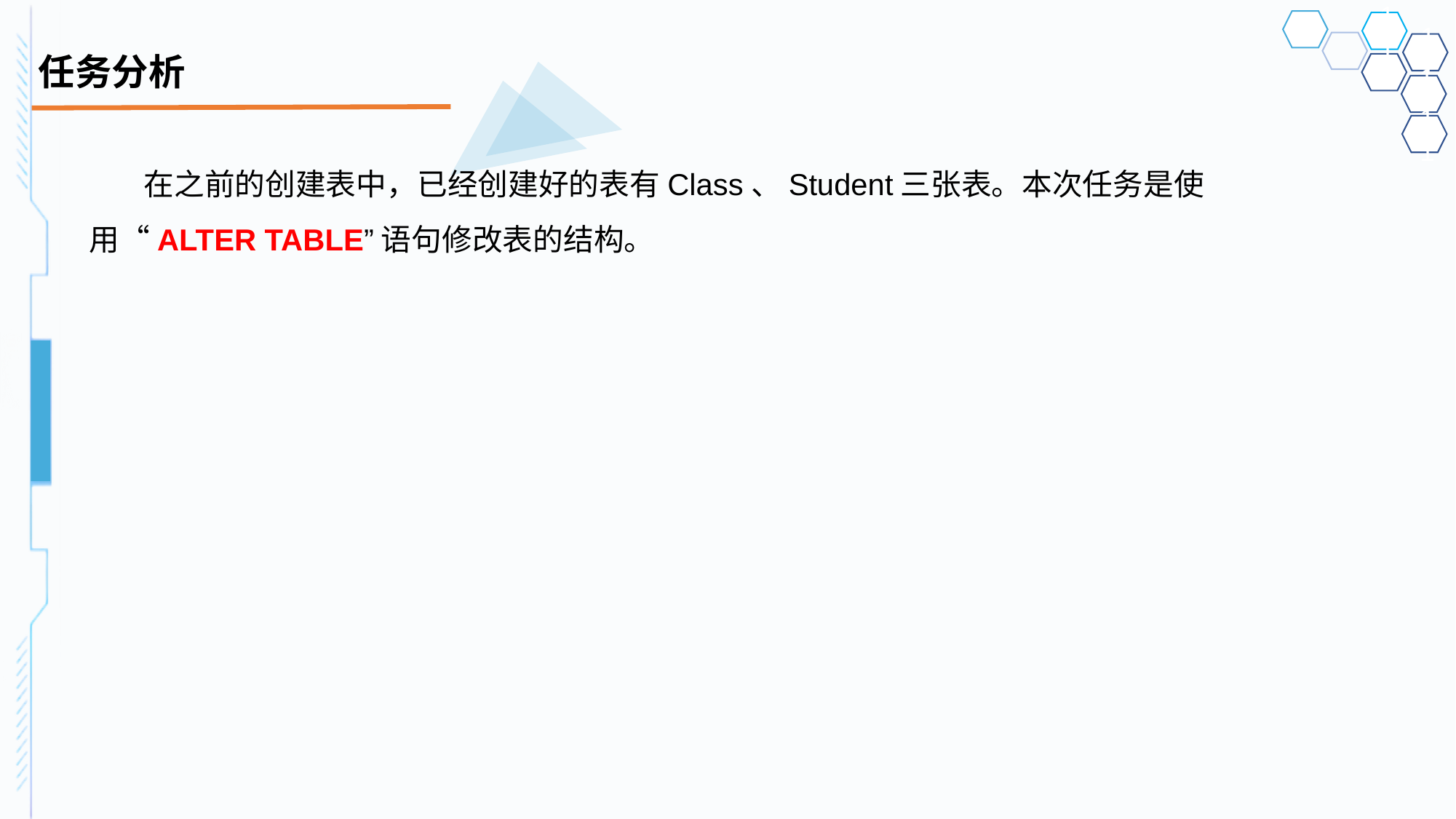

# 任务分析

在之前的创建表中，已经创建好的表有Class、Student三张表。本次任务是使用“ALTER TABLE”语句修改表的结构。